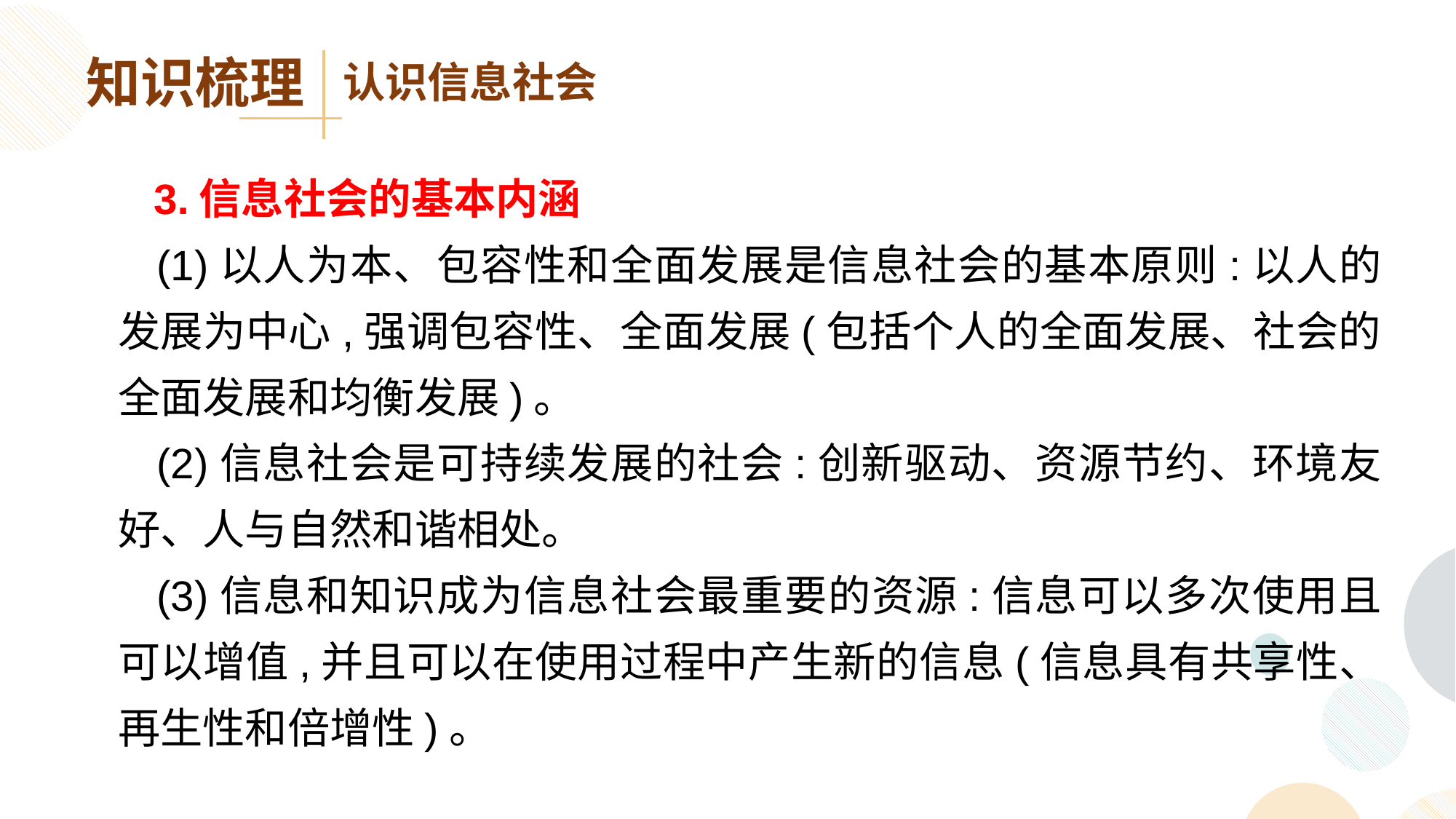

知识梳理
认识信息社会
   3.信息社会的基本内涵
   (1)以人为本、包容性和全面发展是信息社会的基本原则:以人的发展为中心,强调包容性、全面发展(包括个人的全面发展、社会的全面发展和均衡发展)。
   (2)信息社会是可持续发展的社会:创新驱动、资源节约、环境友好、人与自然和谐相处。
   (3)信息和知识成为信息社会最重要的资源:信息可以多次使用且可以增值,并且可以在使用过程中产生新的信息(信息具有共享性、再生性和倍增性)。